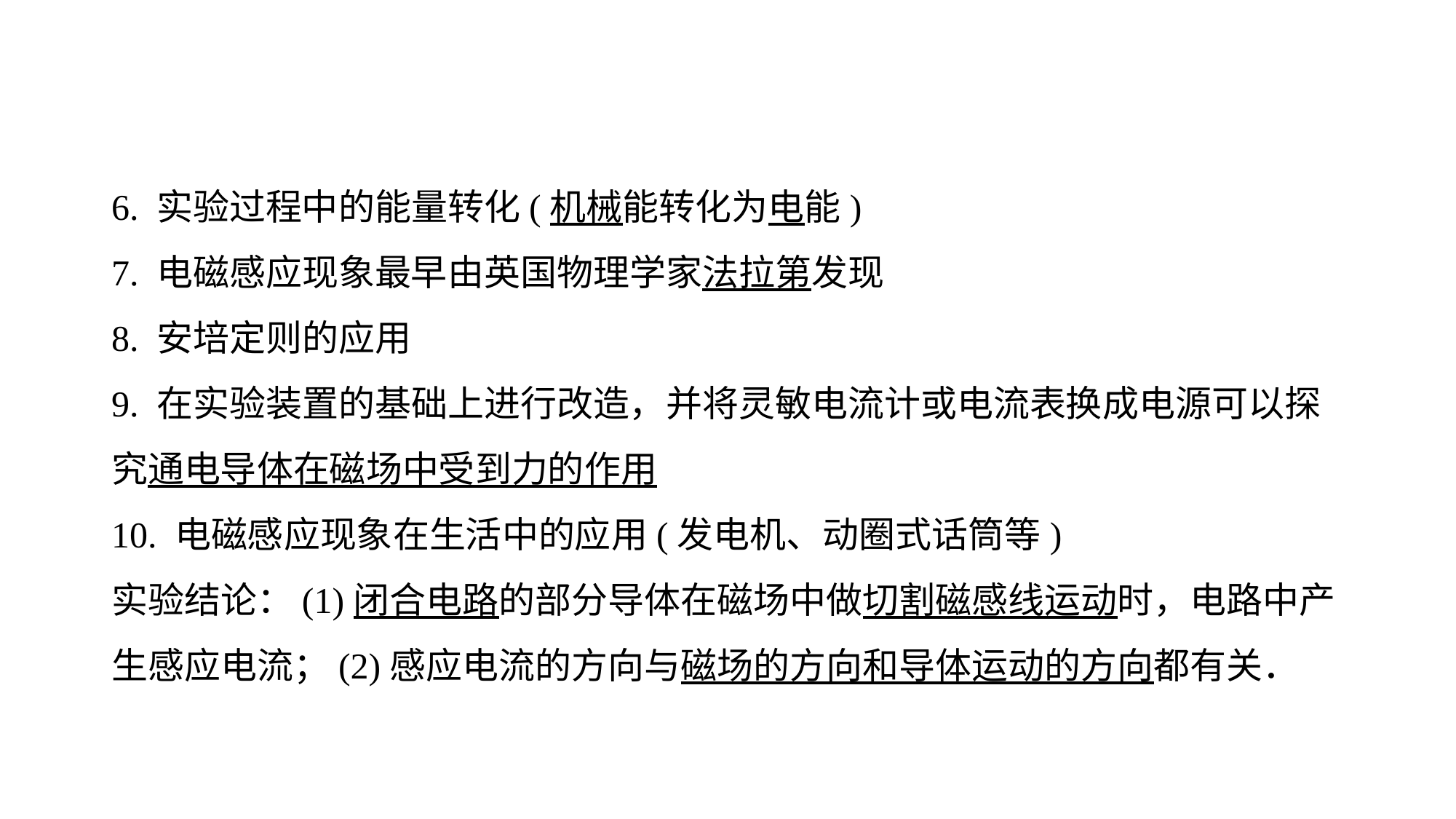

6. 实验过程中的能量转化(机械能转化为电能)
7. 电磁感应现象最早由英国物理学家法拉第发现
8. 安培定则的应用
9. 在实验装置的基础上进行改造，并将灵敏电流计或电流表换成电源可以探究通电导体在磁场中受到力的作用
10. 电磁感应现象在生活中的应用(发电机、动圈式话筒等)
实验结论：(1)闭合电路的部分导体在磁场中做切割磁感线运动时，电路中产生感应电流；(2)感应电流的方向与磁场的方向和导体运动的方向都有关．